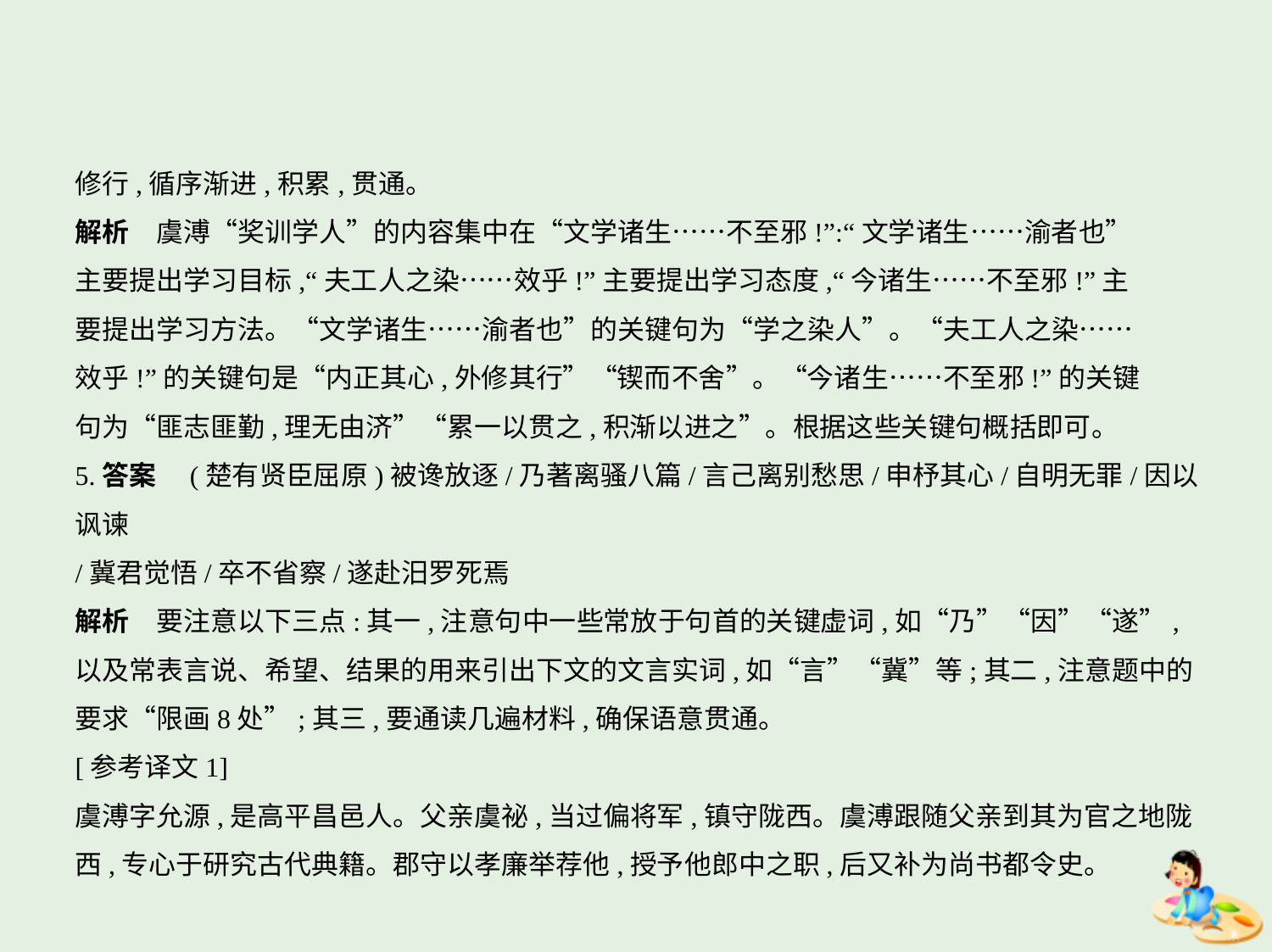

修行,循序渐进,积累,贯通。
解析　虞溥“奖训学人”的内容集中在“文学诸生……不至邪!”:“文学诸生……渝者也”
主要提出学习目标,“夫工人之染……效乎!”主要提出学习态度,“今诸生……不至邪!”主
要提出学习方法。“文学诸生……渝者也”的关键句为“学之染人”。“夫工人之染……
效乎!”的关键句是“内正其心,外修其行”“锲而不舍”。“今诸生……不至邪!”的关键
句为“匪志匪勤,理无由济”“累一以贯之,积渐以进之”。根据这些关键句概括即可。
5.答案　(楚有贤臣屈原)被谗放逐/乃著离骚八篇/言己离别愁思/申杼其心/自明无罪/因以讽谏
/冀君觉悟/卒不省察/遂赴汨罗死焉
解析　要注意以下三点:其一,注意句中一些常放于句首的关键虚词,如“乃”“因”“遂”,
以及常表言说、希望、结果的用来引出下文的文言实词,如“言”“冀”等;其二,注意题中的
要求“限画8处”;其三,要通读几遍材料,确保语意贯通。
[参考译文1]
虞溥字允源,是高平昌邑人。父亲虞祕,当过偏将军,镇守陇西。虞溥跟随父亲到其为官之地陇
西,专心于研究古代典籍。郡守以孝廉举荐他,授予他郎中之职,后又补为尚书都令史。